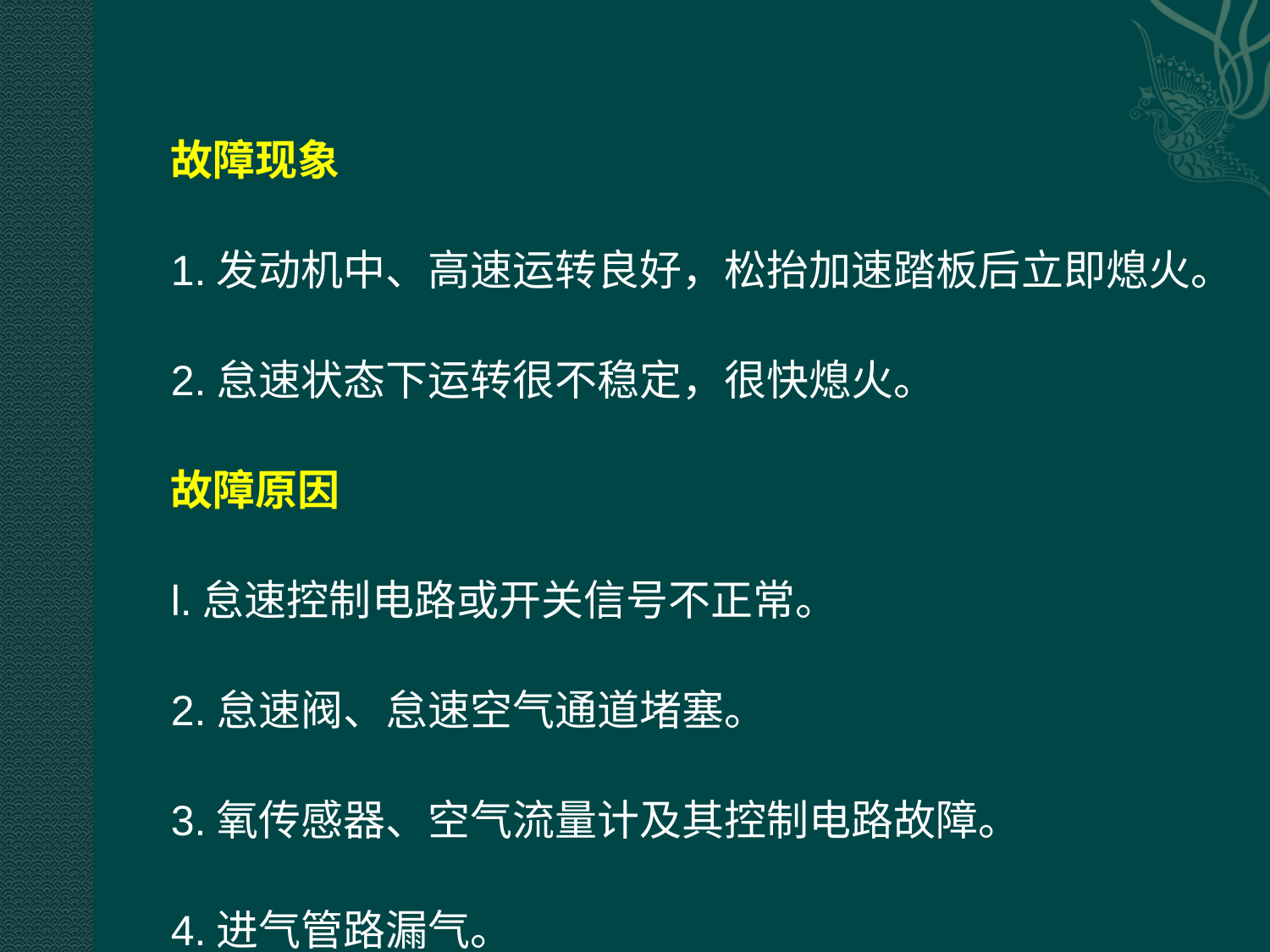

故障现象
1.发动机中、高速运转良好，松抬加速踏板后立即熄火。
2.怠速状态下运转很不稳定，很快熄火。
故障原因
l.怠速控制电路或开关信号不正常。
2.怠速阀、怠速空气通道堵塞。
3.氧传感器、空气流量计及其控制电路故障。
4.进气管路漏气。